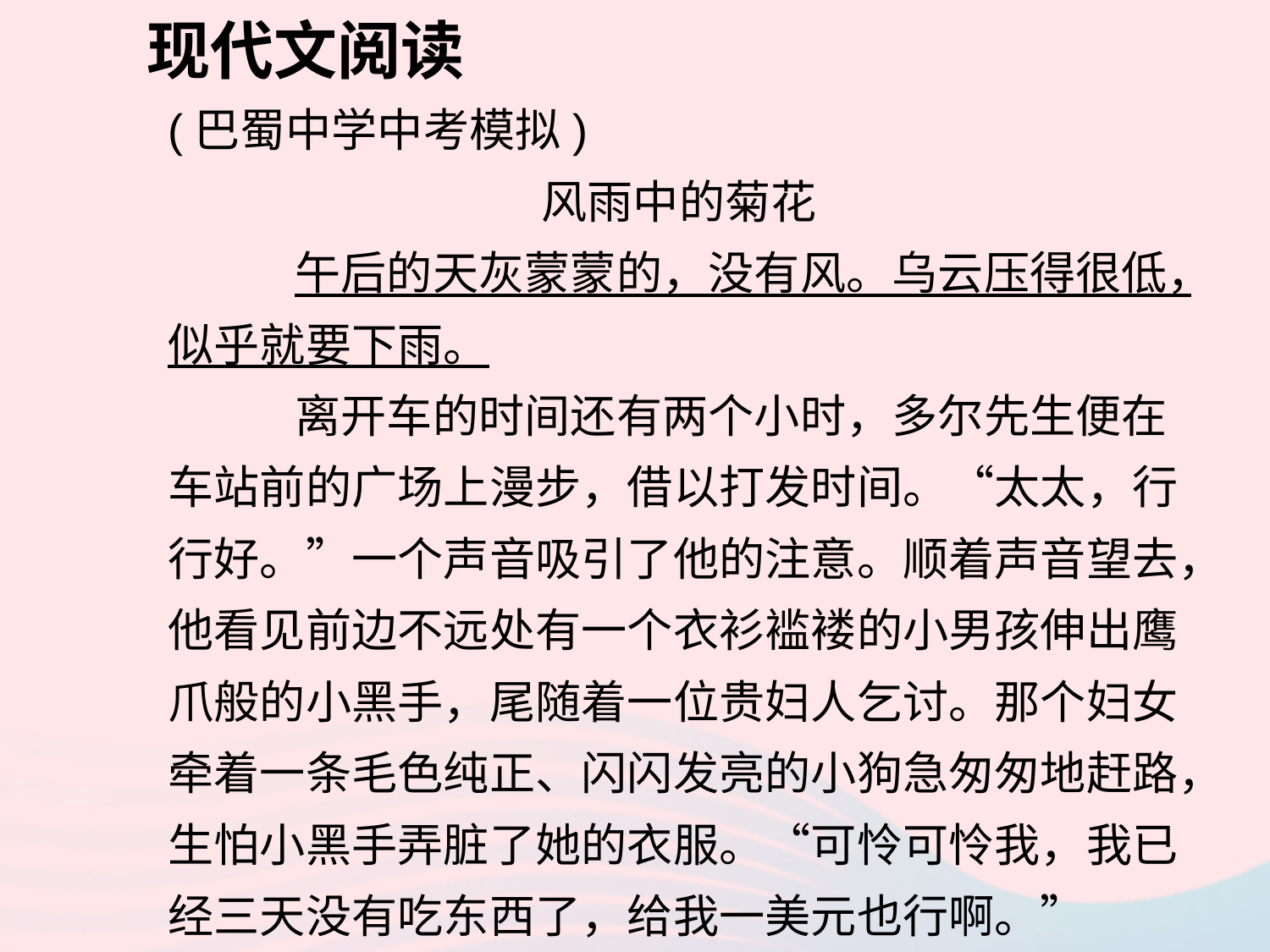

现代文阅读
(巴蜀中学中考模拟)
风雨中的菊花
	午后的天灰蒙蒙的，没有风。乌云压得很低，似乎就要下雨。
	离开车的时间还有两个小时，多尔先生便在车站前的广场上漫步，借以打发时间。“太太，行行好。”一个声音吸引了他的注意。顺着声音望去，他看见前边不远处有一个衣衫褴褛的小男孩伸出鹰爪般的小黑手，尾随着一位贵妇人乞讨。那个妇女牵着一条毛色纯正、闪闪发亮的小狗急匆匆地赶路，生怕小黑手弄脏了她的衣服。“可怜可怜我，我已经三天没有吃东西了，给我一美元也行啊。”